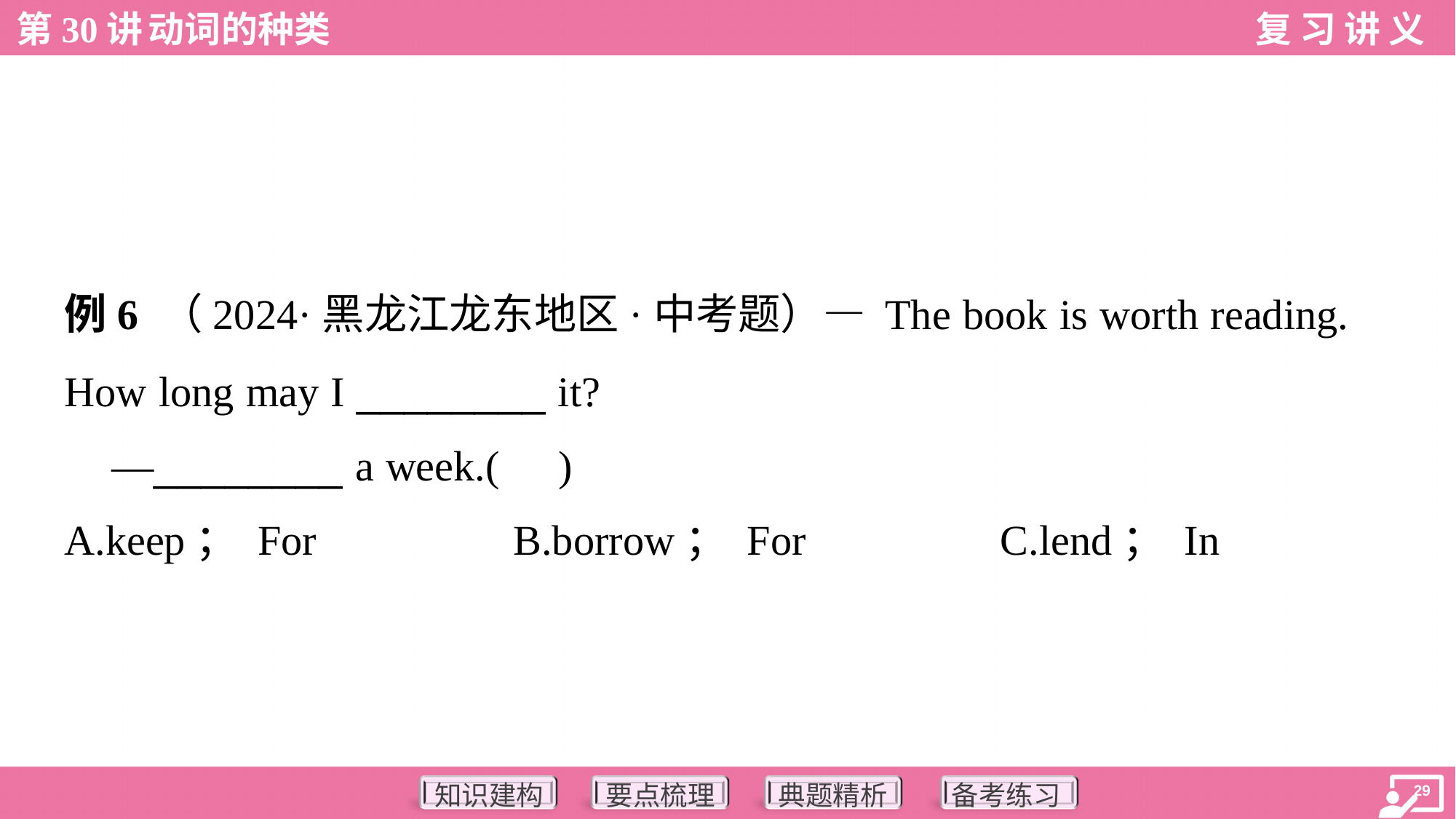

例6 （2024·黑龙江龙东地区·中考题）— The book is worth reading.
How long may I ________ it?
    —________ a week.(     )
A.keep； For	B.borrow； For	C.lend； In